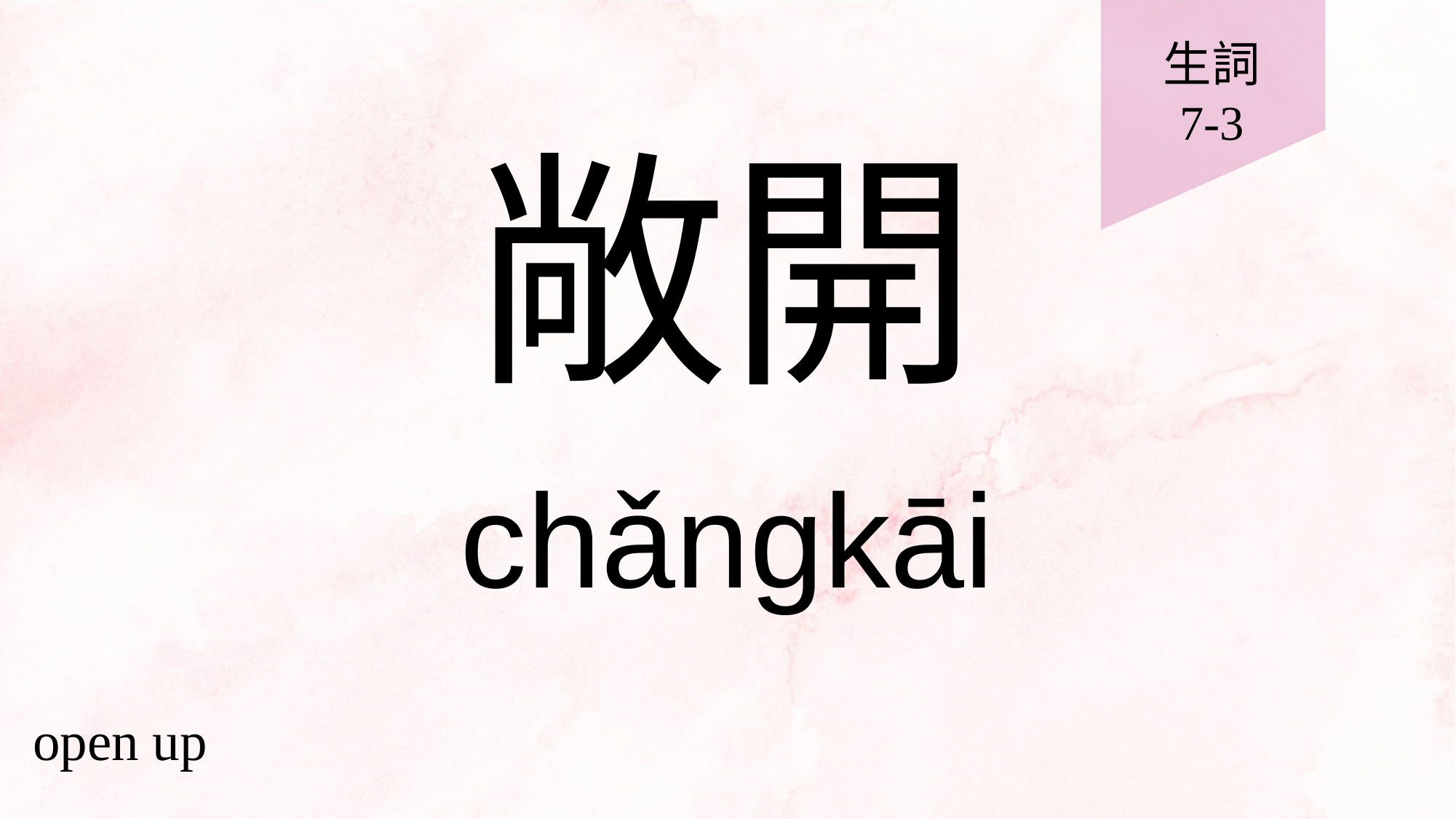

生詞
7-3
# 敞開
chǎngkāi
open up